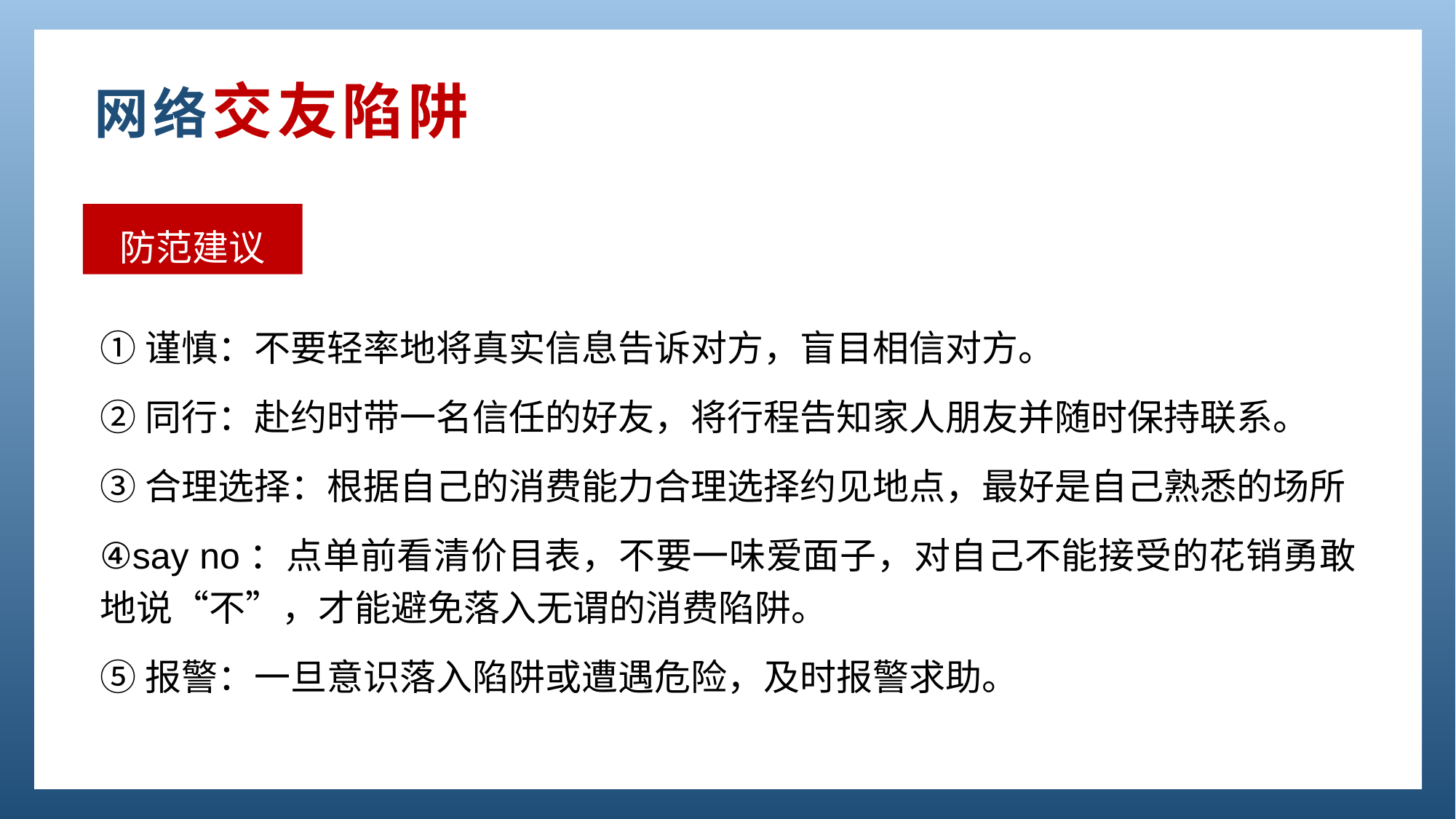

网络交友陷阱

防范建议
①谨慎：不要轻率地将真实信息告诉对方，盲目相信对方。
②同行：赴约时带一名信任的好友，将行程告知家人朋友并随时保持联系。
③合理选择：根据自己的消费能力合理选择约见地点，最好是自己熟悉的场所
④say no：点单前看清价目表，不要一味爱面子，对自己不能接受的花销勇敢地说“不”，才能避免落入无谓的消费陷阱。
⑤报警：一旦意识落入陷阱或遭遇危险，及时报警求助。